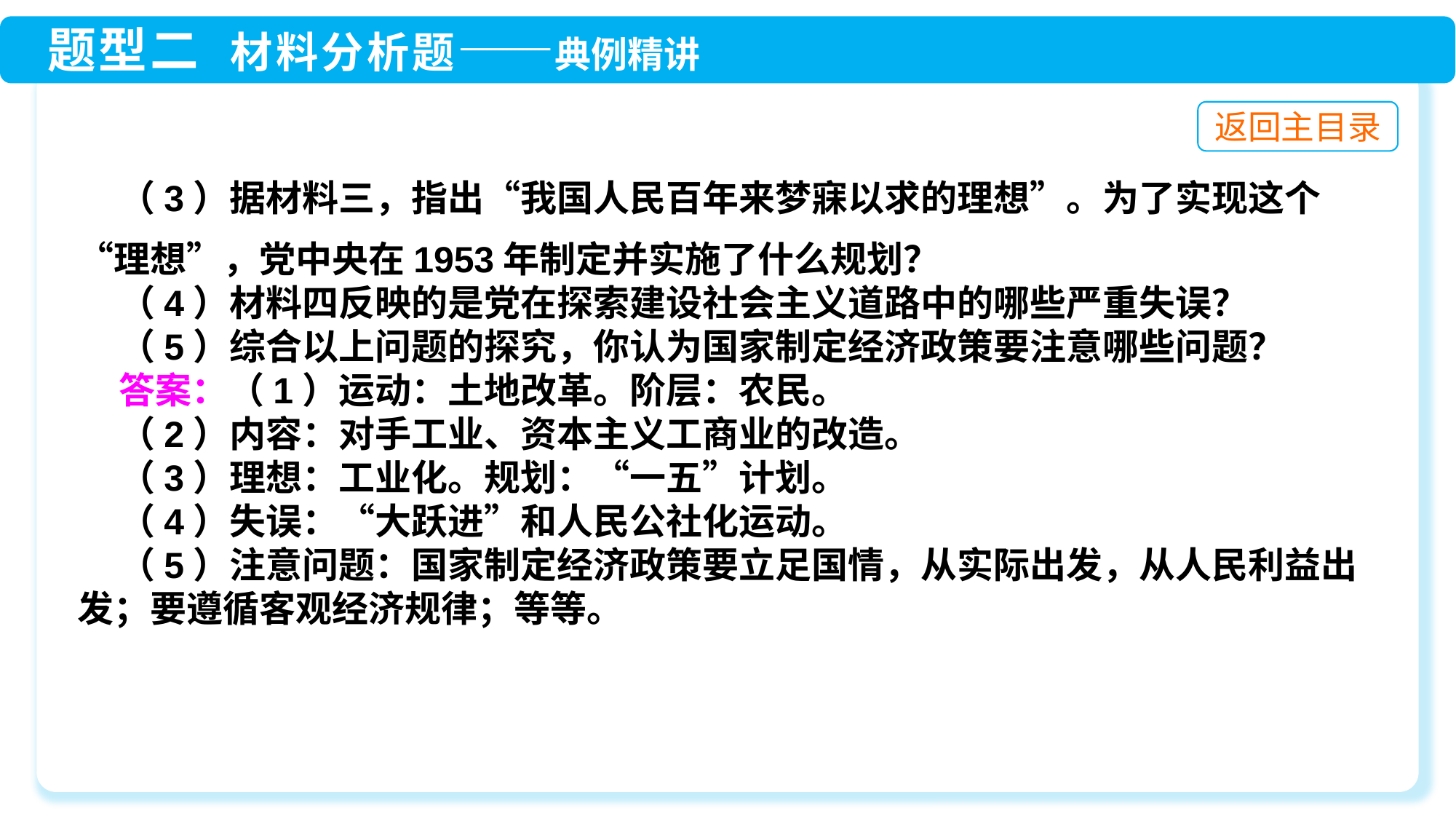

（3）据材料三，指出“我国人民百年来梦寐以求的理想”。为了实现这个“理想”，党中央在1953年制定并实施了什么规划？
    （4）材料四反映的是党在探索建设社会主义道路中的哪些严重失误？
    （5）综合以上问题的探究，你认为国家制定经济政策要注意哪些问题？
    答案：（1）运动：土地改革。阶层：农民。
    （2）内容：对手工业、资本主义工商业的改造。
    （3）理想：工业化。规划：“一五”计划。
    （4）失误：“大跃进”和人民公社化运动。
    （5）注意问题：国家制定经济政策要立足国情，从实际出发，从人民利益出发；要遵循客观经济规律；等等。